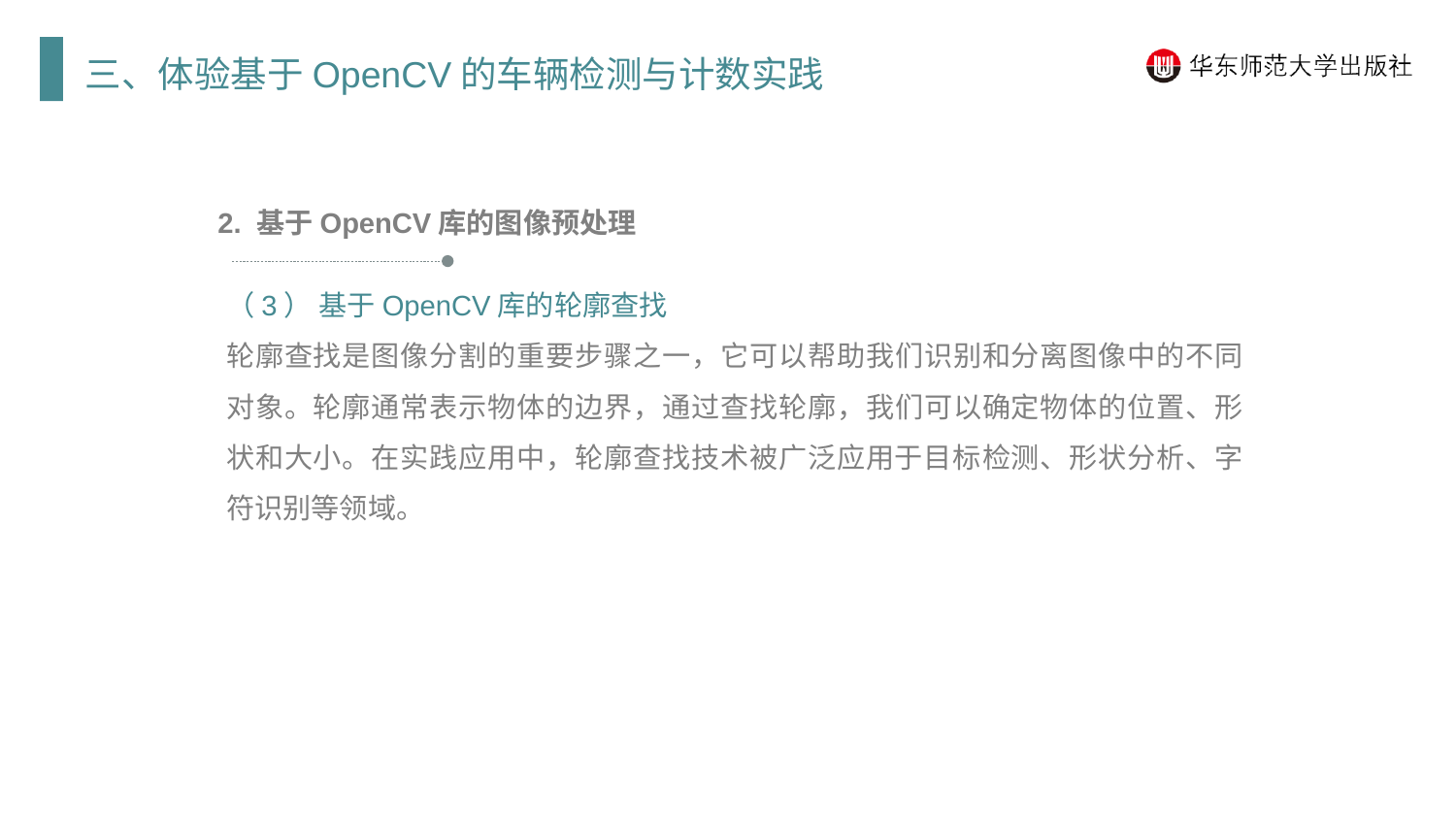

三、体验基于OpenCV的车辆检测与计数实践
2. 基于OpenCV库的图像预处理
（3） 基于OpenCV库的轮廓查找
轮廓查找是图像分割的重要步骤之一，它可以帮助我们识别和分离图像中的不同对象。轮廓通常表示物体的边界，通过查找轮廓，我们可以确定物体的位置、形状和大小。在实践应用中，轮廓查找技术被广泛应用于目标检测、形状分析、字符识别等领域。